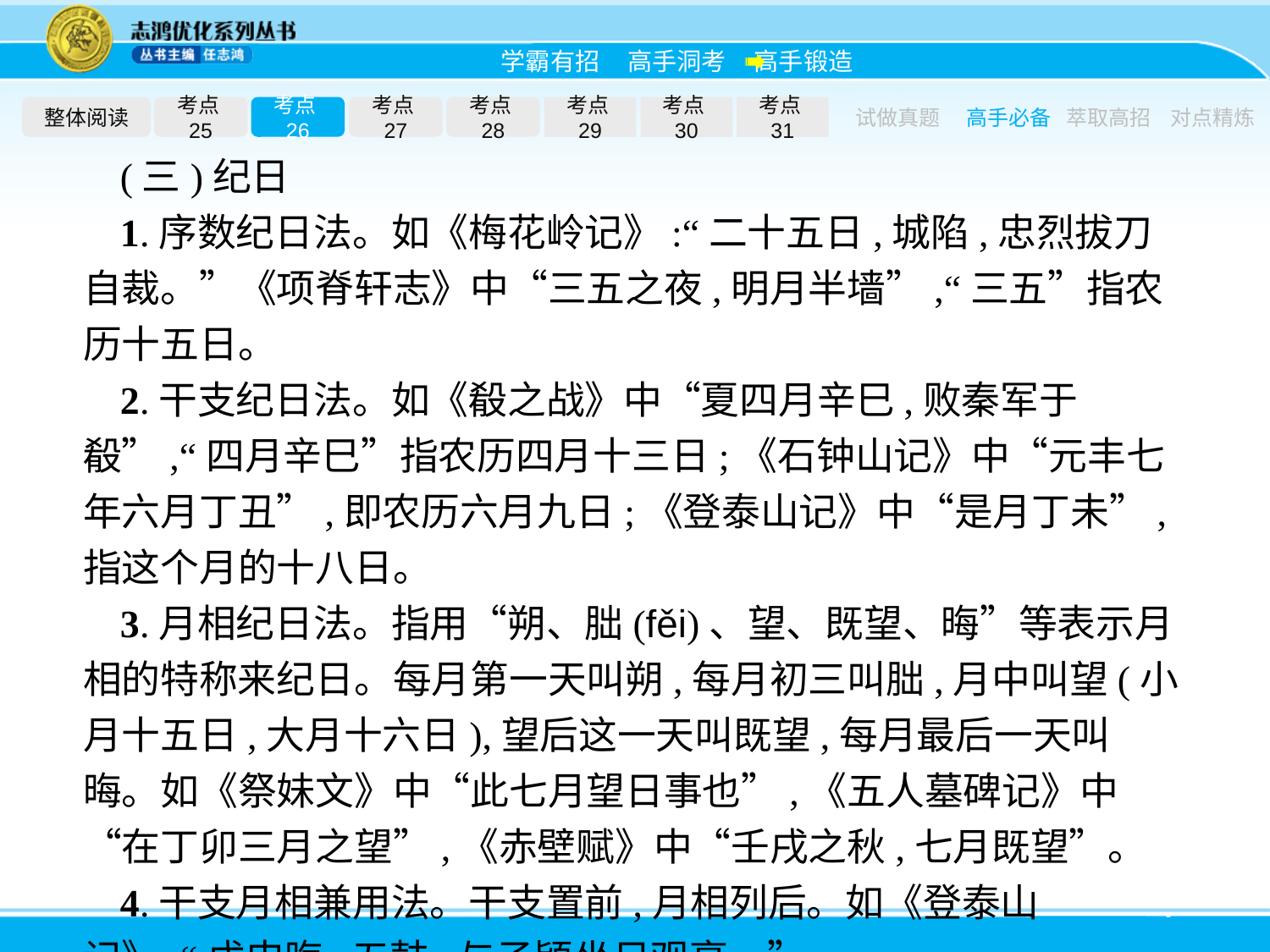

整体阅读
考点25
考点26
考点27
考点28
考点29
考点30
考点31
试做真题
高手必备
萃取高招
对点精炼
(三)纪日
1.序数纪日法。如《梅花岭记》:“二十五日,城陷,忠烈拔刀自裁。”《项脊轩志》中“三五之夜,明月半墙”,“三五”指农历十五日。
2.干支纪日法。如《殽之战》中“夏四月辛巳,败秦军于殽”,“四月辛巳”指农历四月十三日;《石钟山记》中“元丰七年六月丁丑”,即农历六月九日;《登泰山记》中“是月丁未”,指这个月的十八日。
3.月相纪日法。指用“朔、朏(fěi)、望、既望、晦”等表示月相的特称来纪日。每月第一天叫朔,每月初三叫朏,月中叫望(小月十五日,大月十六日),望后这一天叫既望,每月最后一天叫晦。如《祭妹文》中“此七月望日事也”,《五人墓碑记》中“在丁卯三月之望”,《赤壁赋》中“壬戌之秋,七月既望”。
4.干支月相兼用法。干支置前,月相列后。如《登泰山记》:“戊申晦,五鼓,与子颍坐日观亭。”